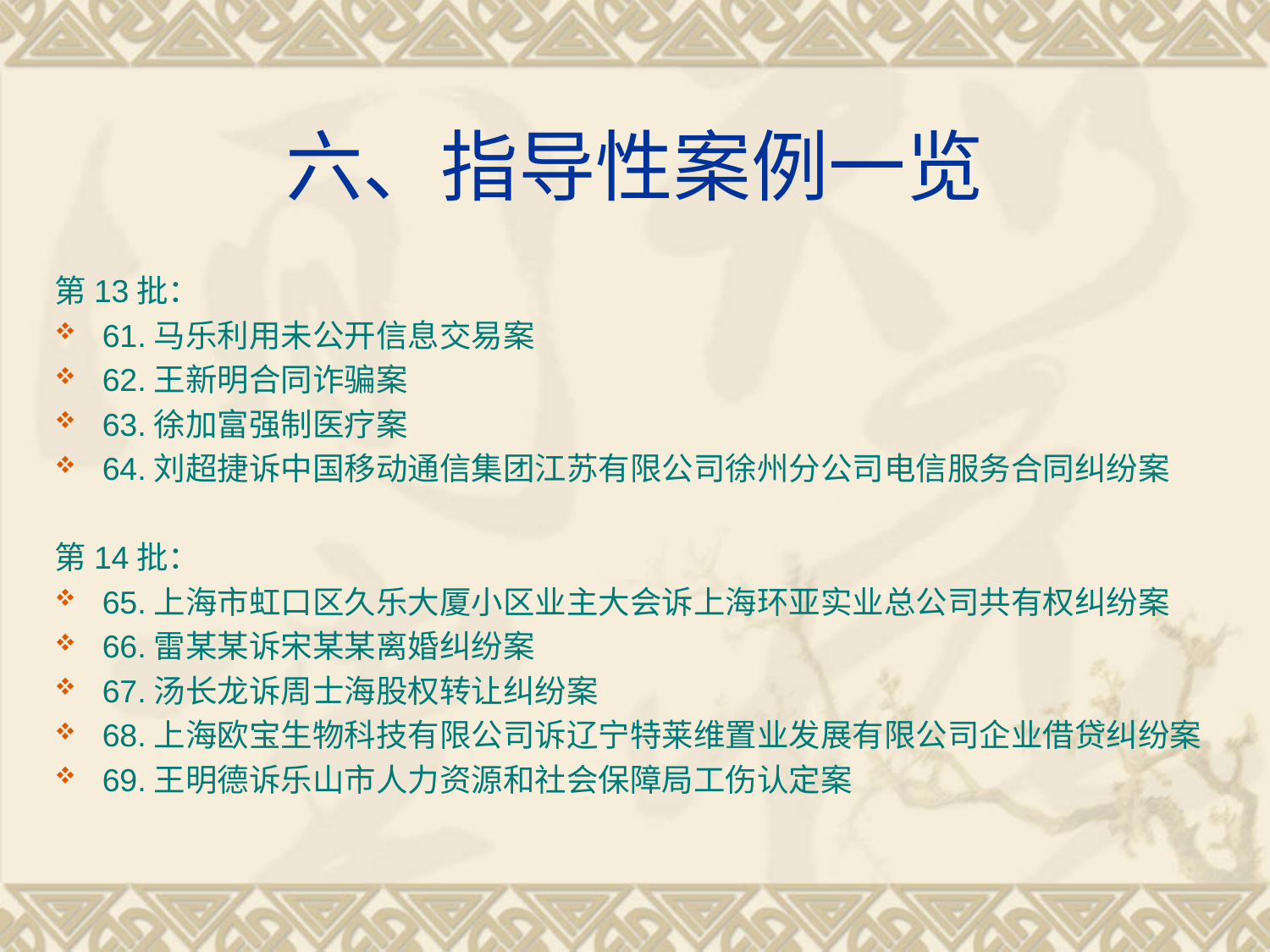

# 六、指导性案例一览
第13批：
61.马乐利用未公开信息交易案
62.王新明合同诈骗案
63.徐加富强制医疗案
64.刘超捷诉中国移动通信集团江苏有限公司徐州分公司电信服务合同纠纷案

第14批：
65.上海市虹口区久乐大厦小区业主大会诉上海环亚实业总公司共有权纠纷案
66.雷某某诉宋某某离婚纠纷案
67.汤长龙诉周士海股权转让纠纷案
68.上海欧宝生物科技有限公司诉辽宁特莱维置业发展有限公司企业借贷纠纷案
69.王明德诉乐山市人力资源和社会保障局工伤认定案